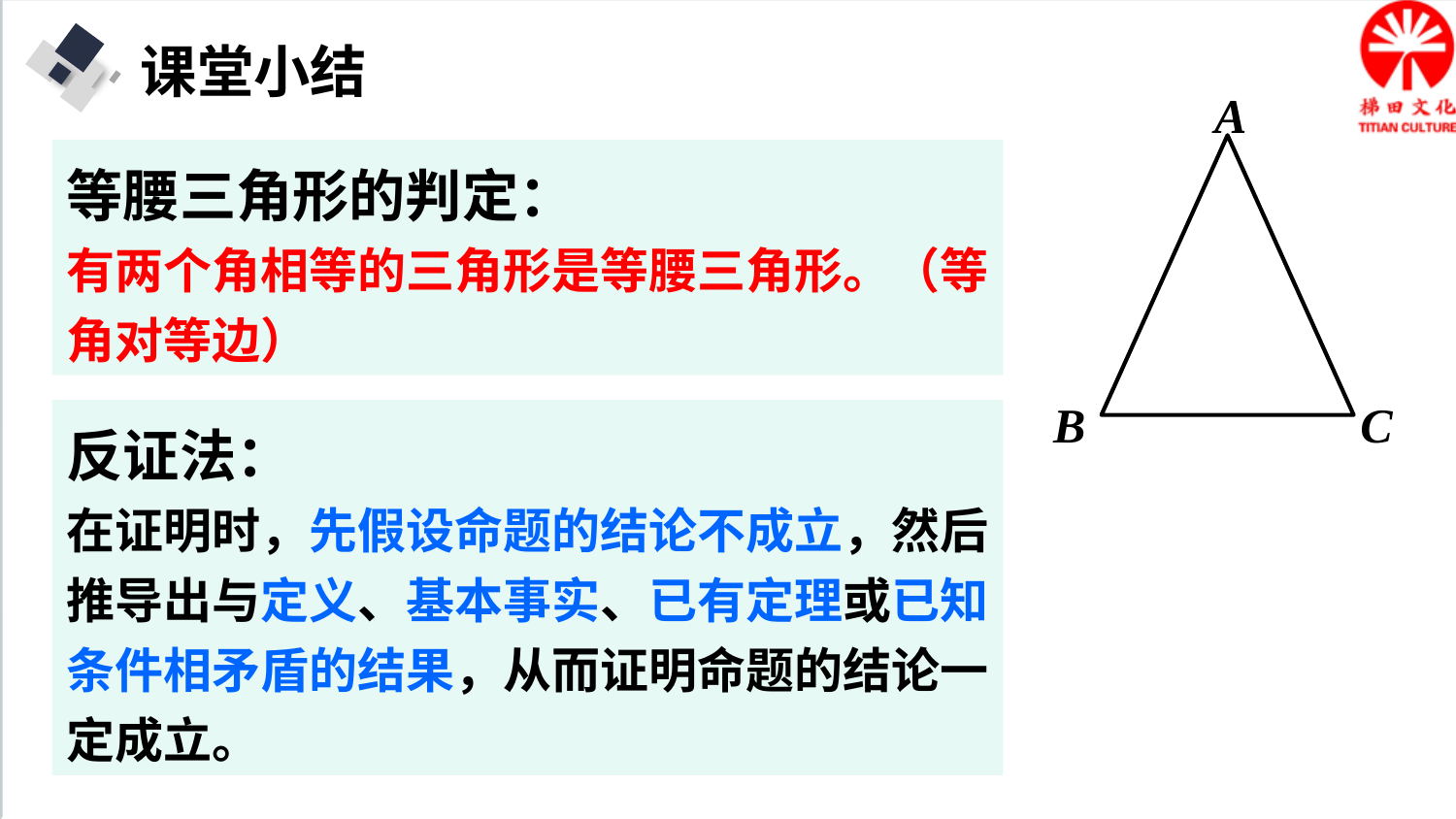

课堂小结
A

C
B
等腰三角形的判定：
有两个角相等的三角形是等腰三角形。（等角对等边）
反证法：
在证明时，先假设命题的结论不成立，然后推导出与定义、基本事实、已有定理或已知条件相矛盾的结果，从而证明命题的结论一定成立。